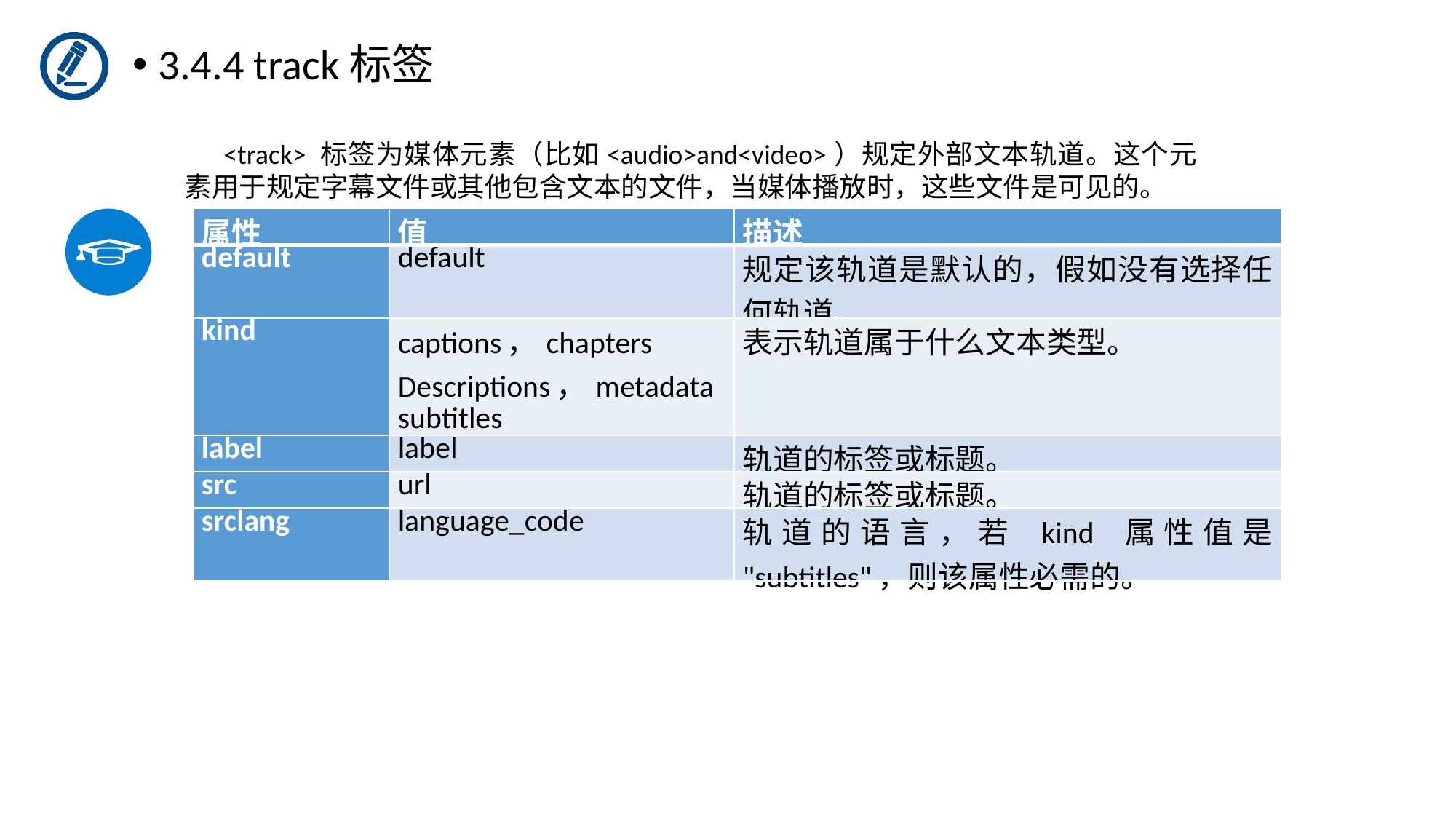

3.4.4 track标签
 <track> 标签为媒体元素（比如<audio>and<video>）规定外部文本轨道。这个元素用于规定字幕文件或其他包含文本的文件，当媒体播放时，这些文件是可见的。

| 属性 | 值 | 描述 |
| --- | --- | --- |
| default | default | 规定该轨道是默认的，假如没有选择任何轨道。 |
| kind | captions ，chapters Descriptions，metadata subtitles | 表示轨道属于什么文本类型。 |
| label | label | 轨道的标签或标题。 |
| src | url | 轨道的标签或标题。 |
| srclang | language\_code | 轨道的语言，若 kind 属性值是 "subtitles"，则该属性必需的。 |